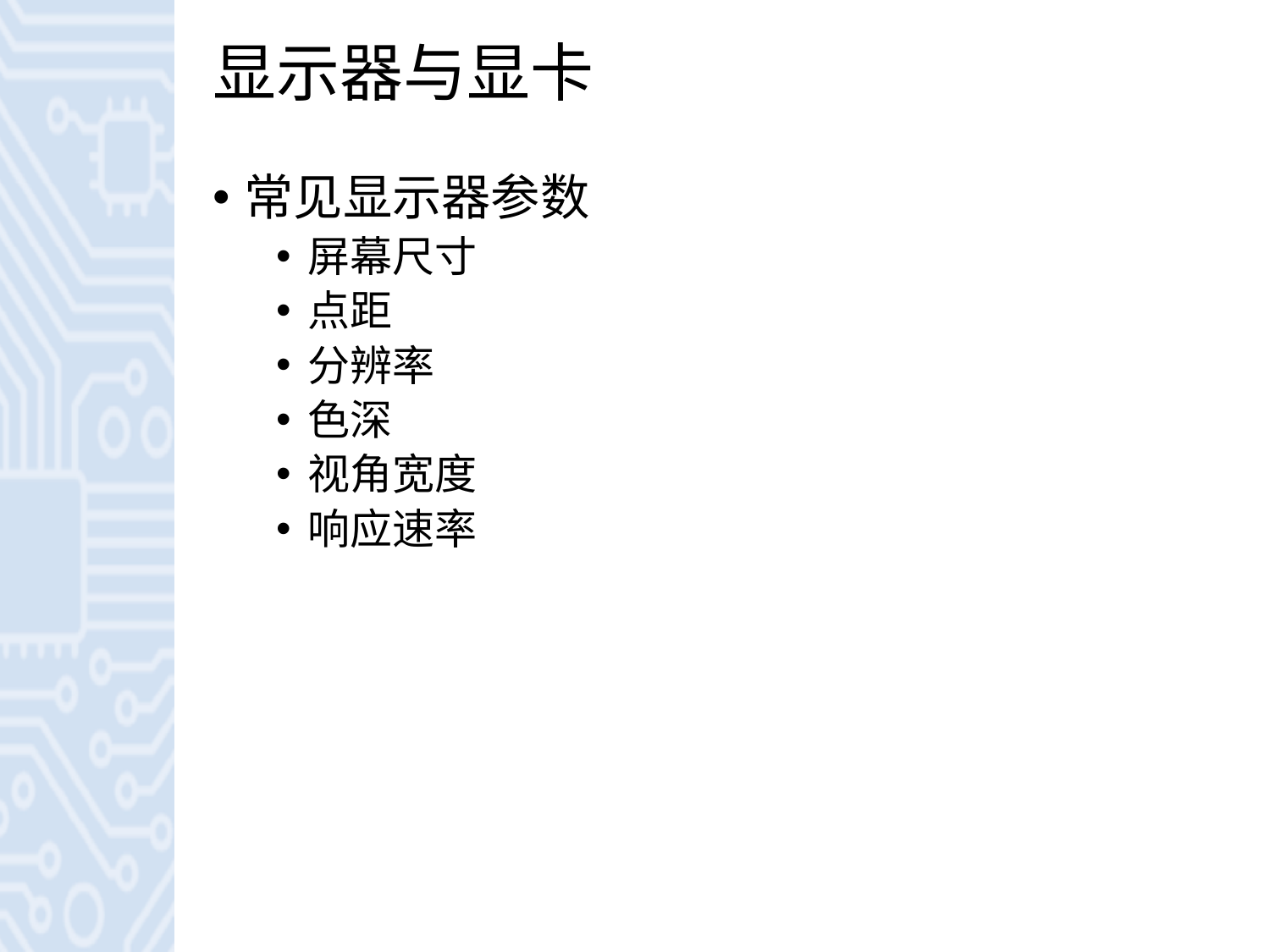

# 显示器与显卡
常见显示器参数
屏幕尺寸
点距
分辨率
色深
视角宽度
响应速率